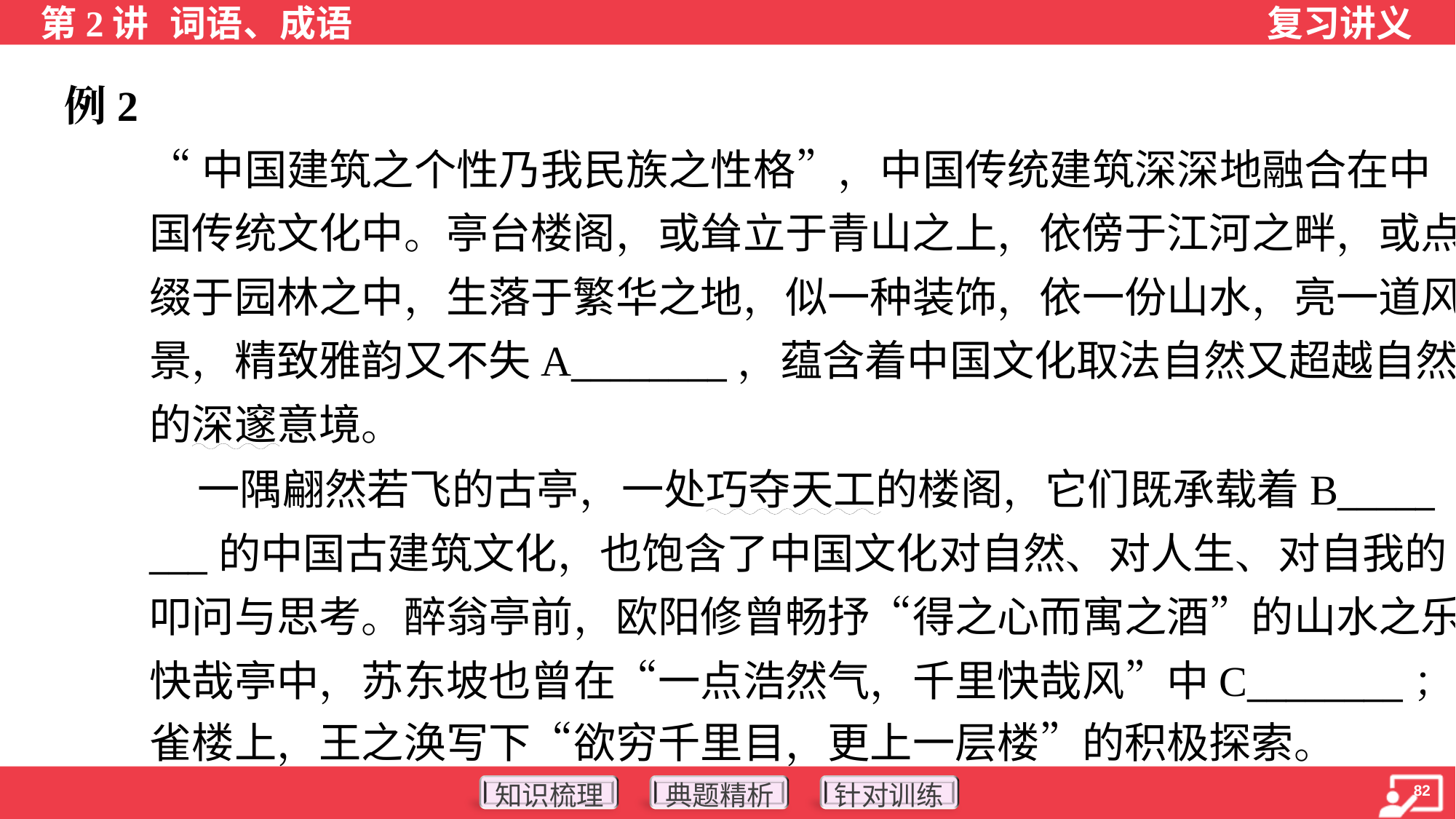

例2
“中国建筑之个性乃我民族之性格”，中国传统建筑深深地融合在中
国传统文化中。亭台楼阁，或耸立于青山之上，依傍于江河之畔，或点
缀于园林之中，生落于繁华之地，似一种装饰，依一份山水，亮一道风
景，精致雅韵又不失A________，蕴含着中国文化取法自然又超越自然
的深邃意境。
    一隅翩然若飞的古亭，一处巧夺天工的楼阁，它们既承载着B_____
___的中国古建筑文化，也饱含了中国文化对自然、对人生、对自我的
叩问与思考。醉翁亭前，欧阳修曾畅抒“得之心而寓之酒”的山水之乐；
快哉亭中，苏东坡也曾在“一点浩然气，千里快哉风”中C________；鹳
雀楼上，王之涣写下“欲穷千里目，更上一层楼”的积极探索。